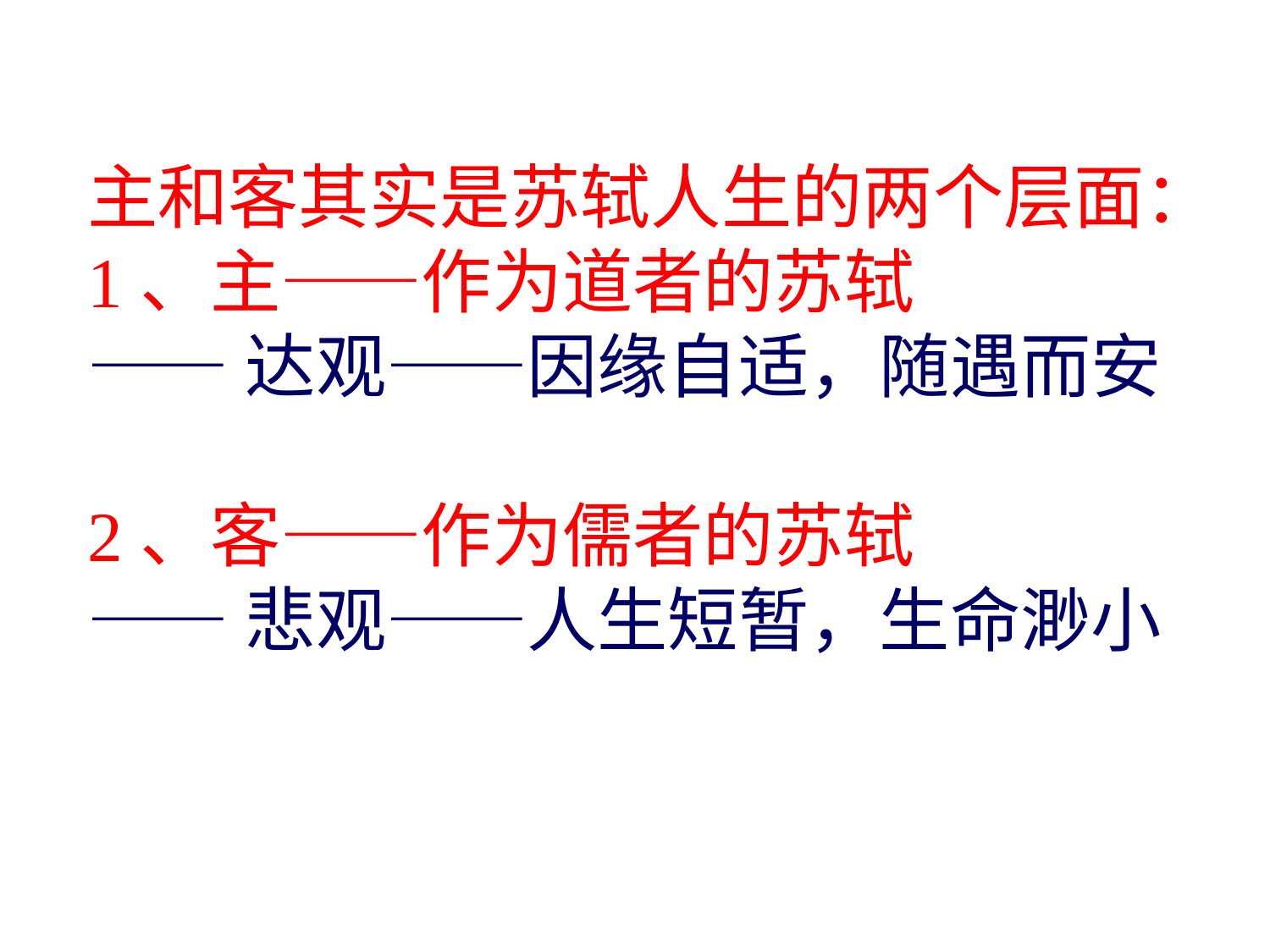

主和客其实是苏轼人生的两个层面：
1、主——作为道者的苏轼
——达观——因缘自适，随遇而安

2、客——作为儒者的苏轼
——悲观——人生短暂，生命渺小